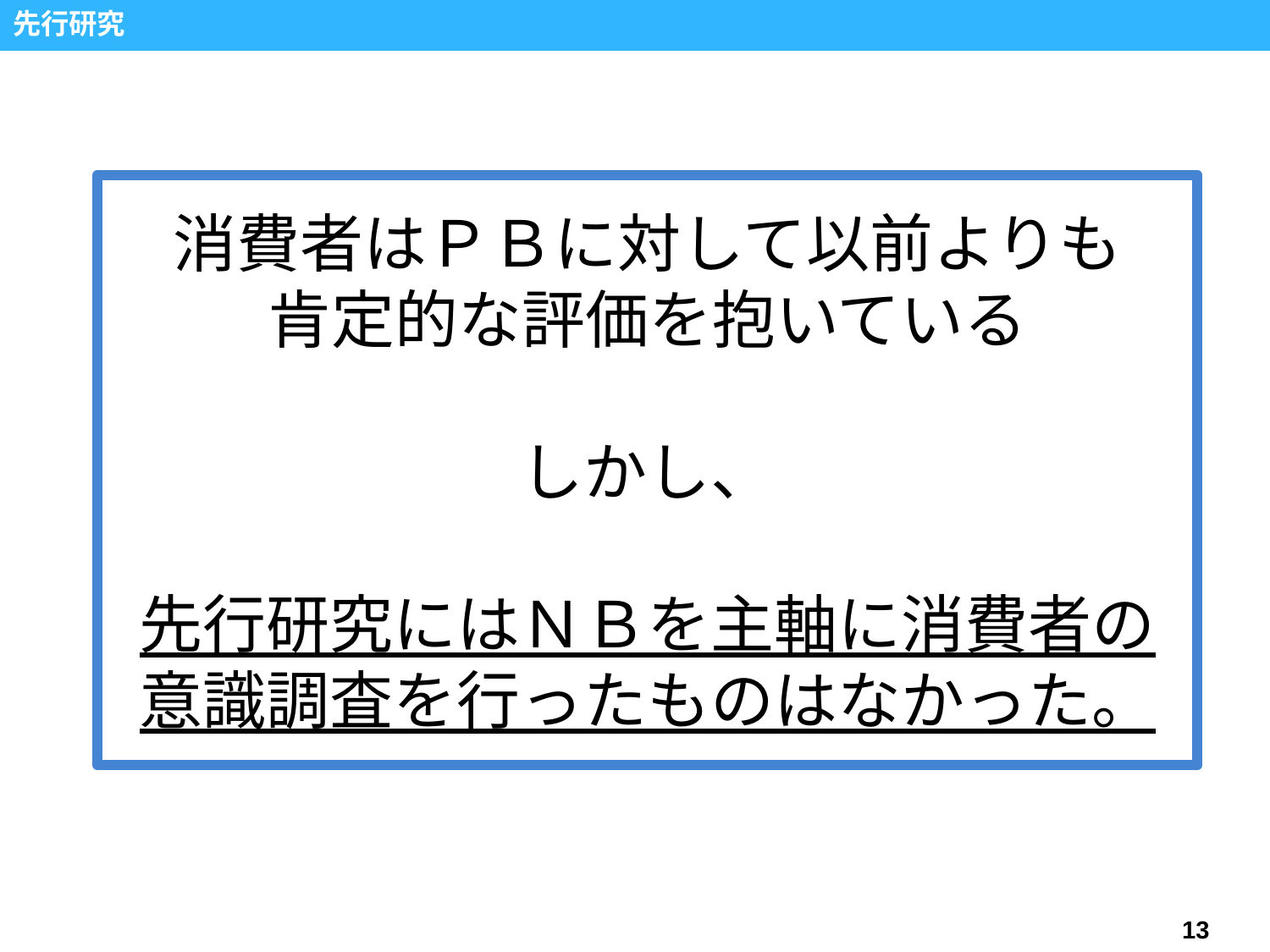

先行研究

消費者はＰＢに対して以前よりも
肯定的な評価を抱いている

しかし、

先行研究にはＮＢを主軸に消費者の
意識調査を行ったものはなかった。

13